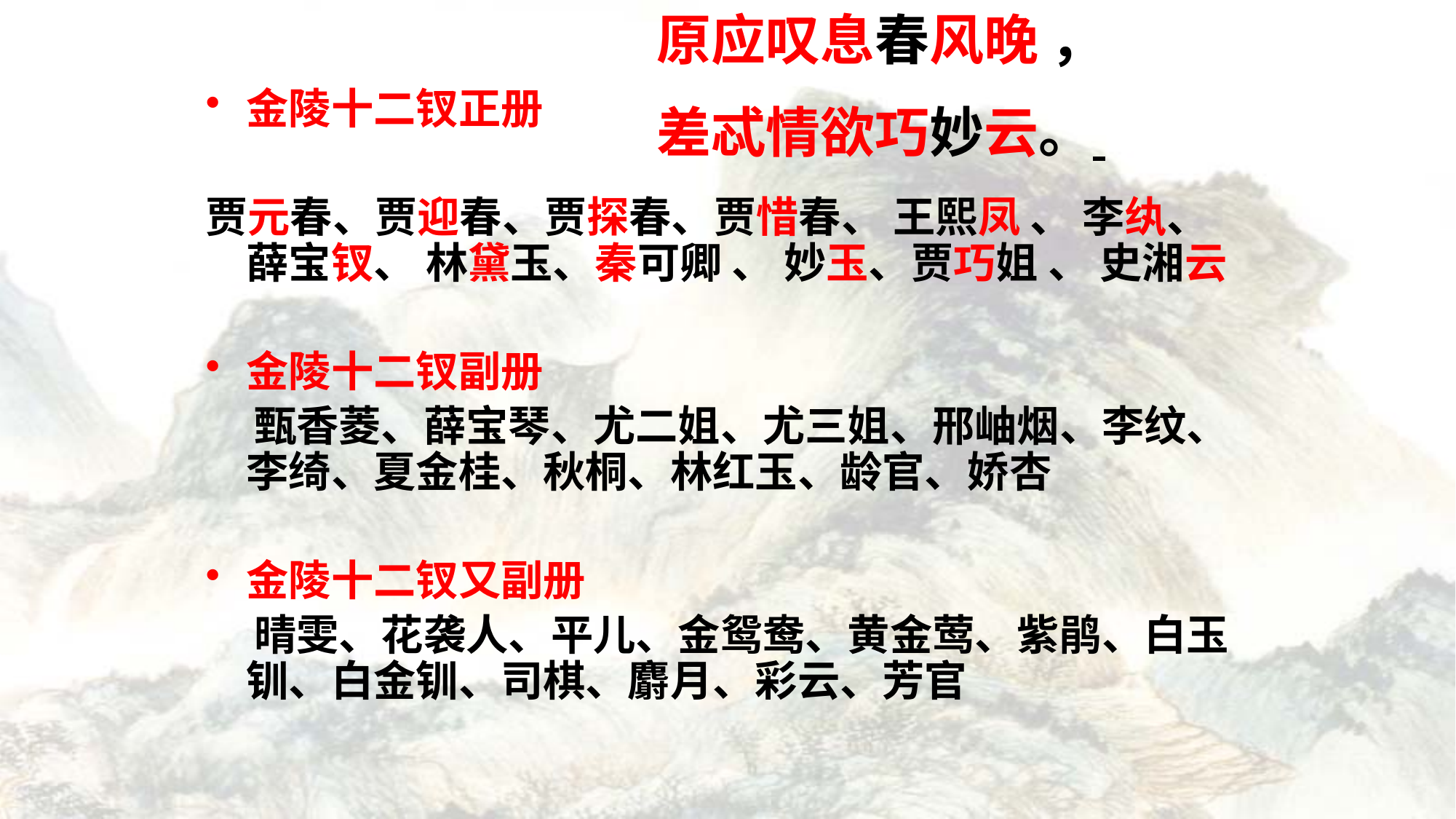

原应叹息春风晚 ，
差忒情欲巧妙云。

金陵十二钗正册

贾元春、贾迎春、贾探春、贾惜春、 王熙凤 、 李纨、 薛宝钗、 林黛玉、秦可卿 、 妙玉、贾巧姐 、 史湘云

金陵十二钗副册
    甄香菱、薛宝琴、尤二姐、尤三姐、邢岫烟、李纹、李绮、夏金桂、秋桐、林红玉、龄官、娇杏

金陵十二钗又副册
    晴雯、花袭人、平儿、金鸳鸯、黄金莺、紫鹃、白玉钏、白金钏、司棋、麝月、彩云、芳官